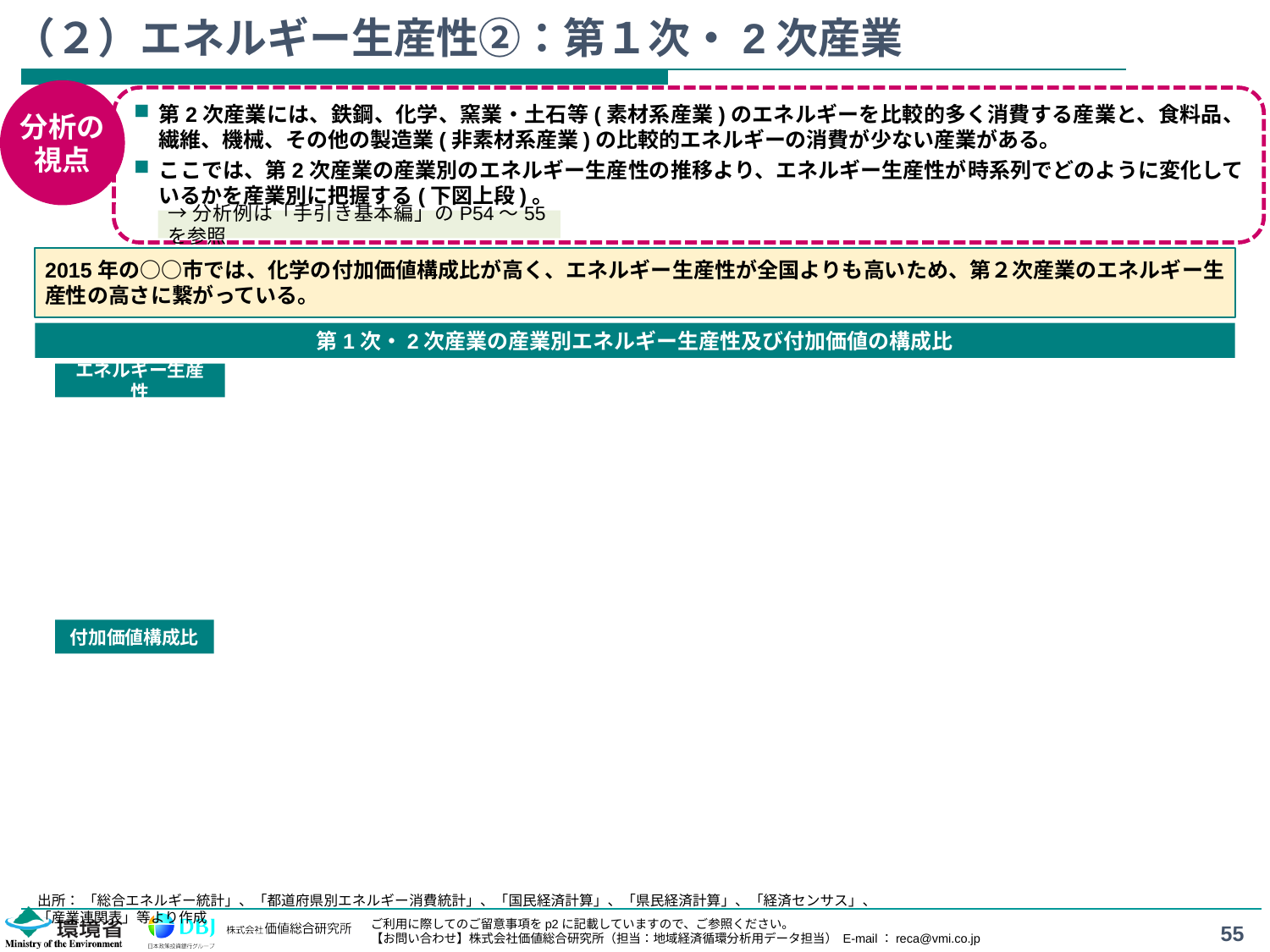

# （２）エネルギー生産性②：第１次・2次産業
分析の
視点
第2次産業には、鉄鋼、化学、窯業・土石等(素材系産業)のエネルギーを比較的多く消費する産業と、食料品、繊維、機械、その他の製造業(非素材系産業)の比較的エネルギーの消費が少ない産業がある。
ここでは、第2次産業の産業別のエネルギー生産性の推移より、エネルギー生産性が時系列でどのように変化しているかを産業別に把握する(下図上段)。
→分析例は「手引き基本編」のP54～55を参照
2015年の○○市では、化学の付加価値構成比が高く、エネルギー生産性が全国よりも高いため、第２次産業のエネルギー生産性の高さに繋がっている。
第1次・2次産業の産業別エネルギー生産性及び付加価値の構成比
エネルギー生産性
付加価値構成比
出所： 「総合エネルギー統計」、「都道府県別エネルギー消費統計」、「国民経済計算」、「県民経済計算」、「経済センサス」、「産業連関表」等より作成
55